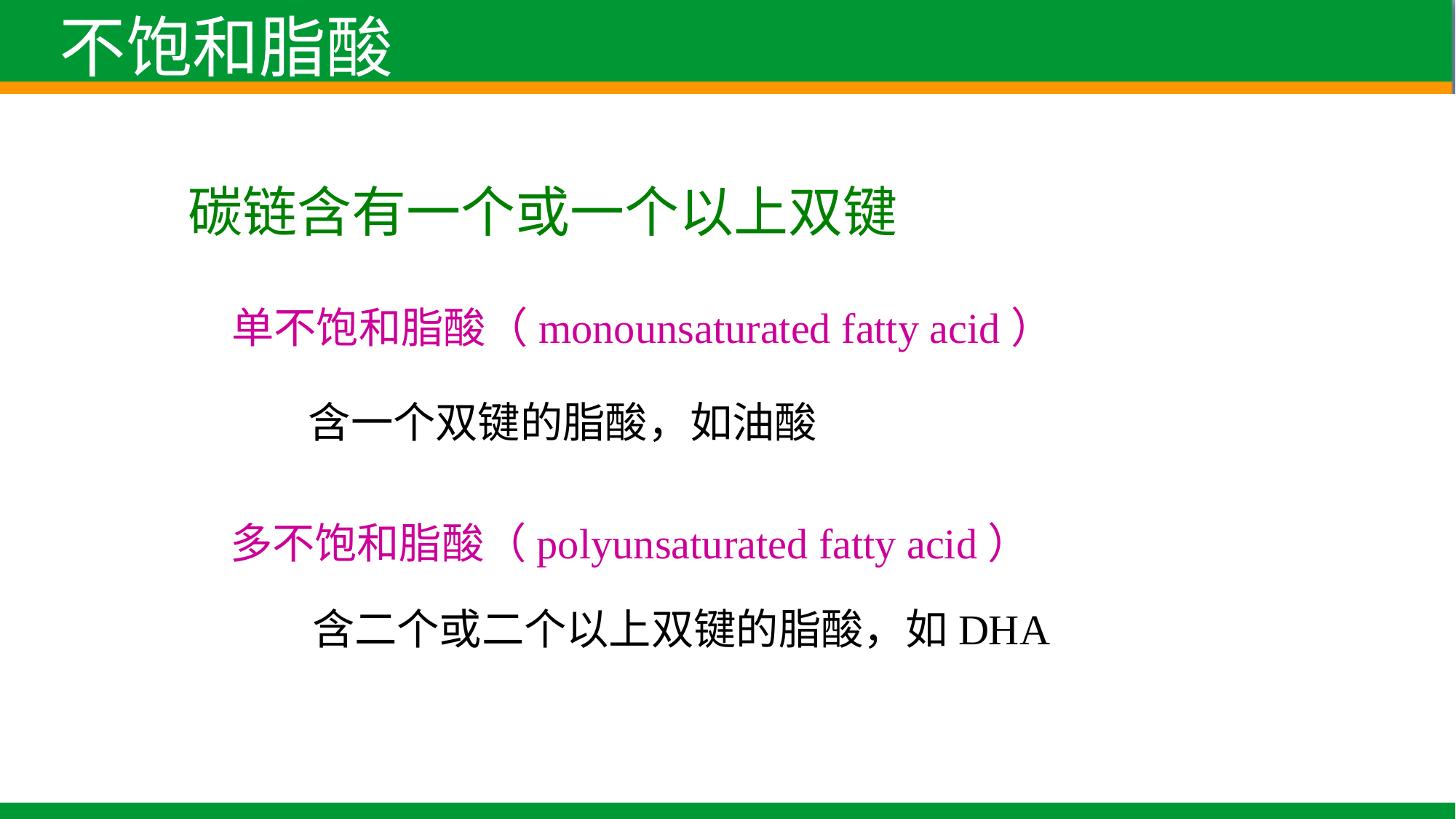

不饱和脂酸
碳链含有一个或一个以上双键
单不饱和脂酸（monounsaturated fatty acid）
含一个双键的脂酸，如油酸
多不饱和脂酸（polyunsaturated fatty acid）
含二个或二个以上双键的脂酸，如DHA